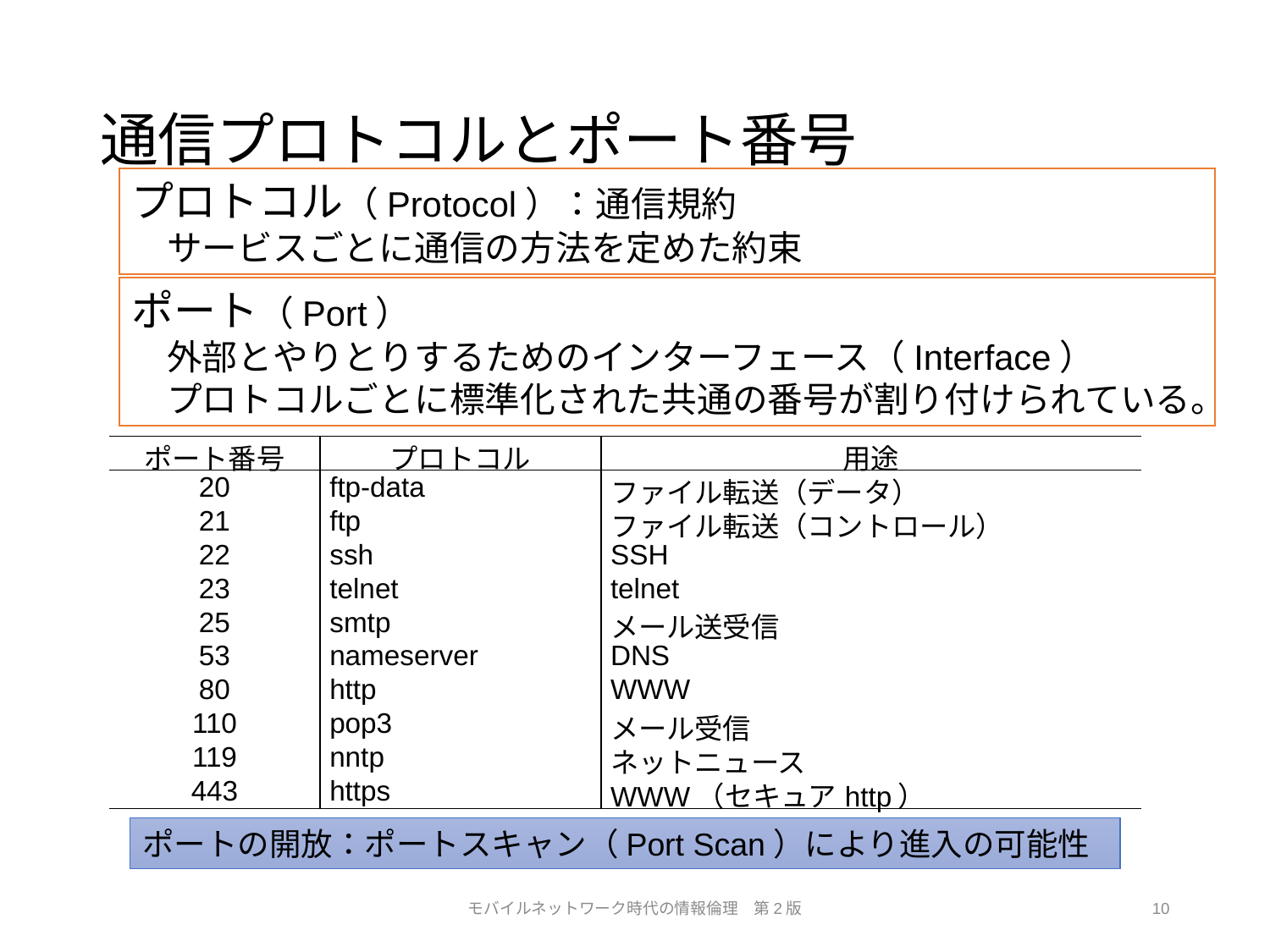

# 通信プロトコルとポート番号
プロトコル（Protocol）：通信規約
　サービスごとに通信の方法を定めた約束
ポート（Port）
　外部とやりとりするためのインターフェース（Interface）
　プロトコルごとに標準化された共通の番号が割り付けられている。
| ポート番号 | プロトコル | 用途 |
| --- | --- | --- |
| 20 | ftp-data | ファイル転送（データ） |
| 21 | ftp | ファイル転送（コントロール） |
| 22 | ssh | SSH |
| 23 | telnet | telnet |
| 25 | smtp | メール送受信 |
| 53 | nameserver | DNS |
| 80 | http | WWW |
| 110 | pop3 | メール受信 |
| 119 | nntp | ネットニュース |
| 443 | https | WWW（セキュアhttp） |
ポートの開放：ポートスキャン（Port Scan）により進入の可能性
モバイルネットワーク時代の情報倫理　第2版
10